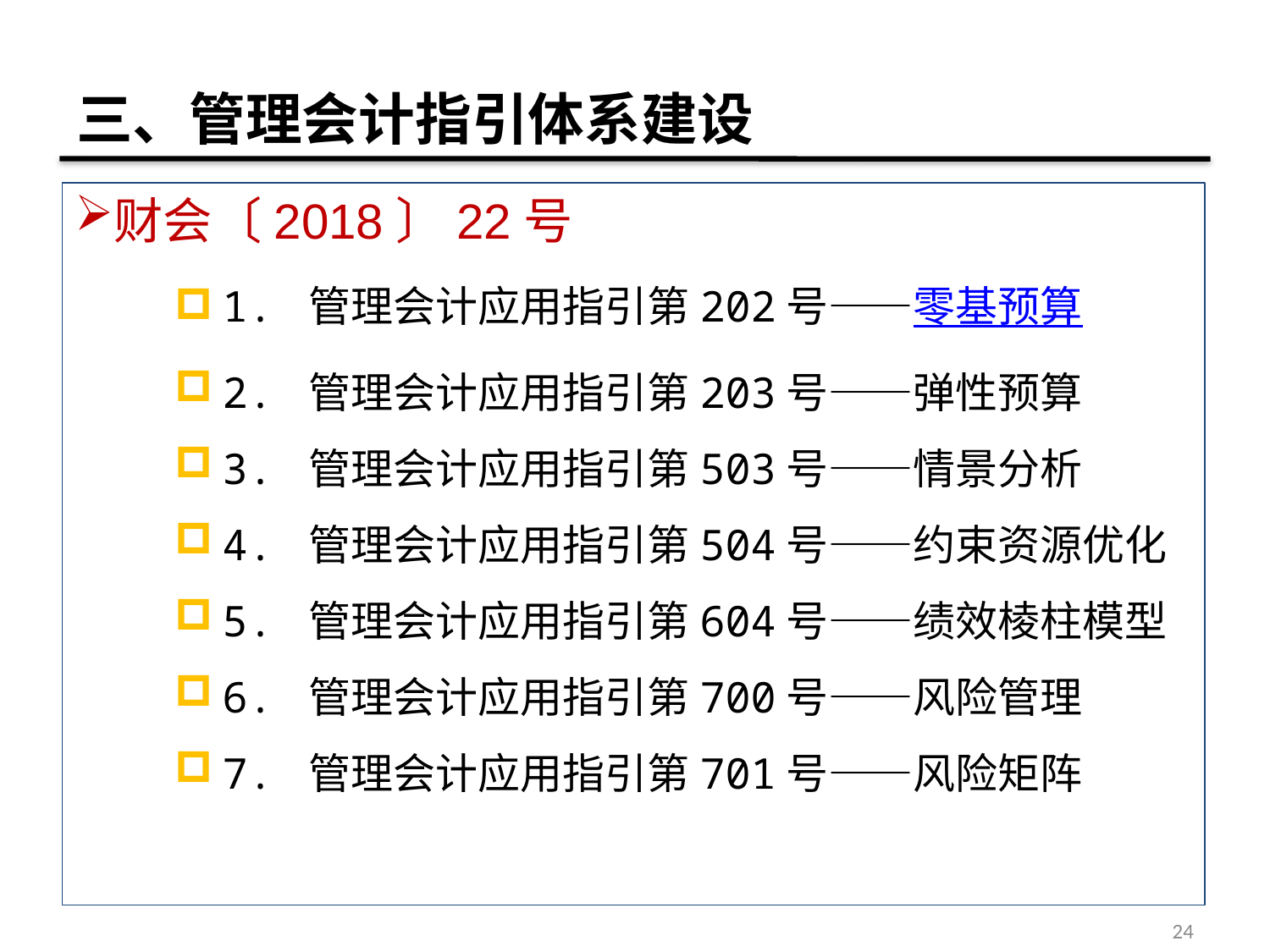

# 三、管理会计指引体系建设
财会〔2018〕22号
1. 管理会计应用指引第202号——零基预算
2. 管理会计应用指引第203号——弹性预算
3. 管理会计应用指引第503号——情景分析
4. 管理会计应用指引第504号——约束资源优化
5. 管理会计应用指引第604号——绩效棱柱模型
6. 管理会计应用指引第700号——风险管理
7. 管理会计应用指引第701号——风险矩阵

24